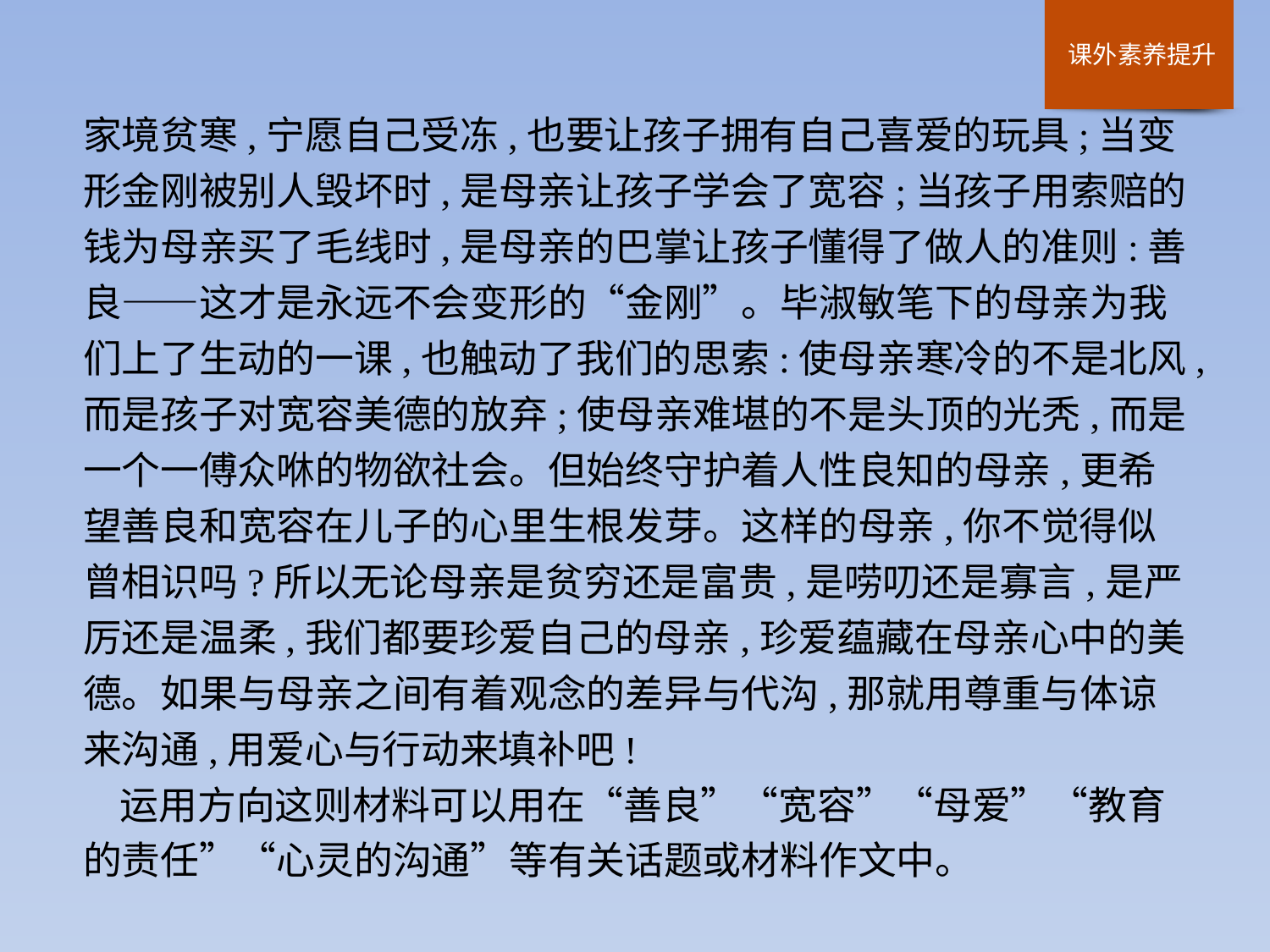

家境贫寒,宁愿自己受冻,也要让孩子拥有自己喜爱的玩具;当变形金刚被别人毁坏时,是母亲让孩子学会了宽容;当孩子用索赔的钱为母亲买了毛线时,是母亲的巴掌让孩子懂得了做人的准则:善良——这才是永远不会变形的“金刚”。毕淑敏笔下的母亲为我们上了生动的一课,也触动了我们的思索:使母亲寒冷的不是北风,而是孩子对宽容美德的放弃;使母亲难堪的不是头顶的光秃,而是一个一傅众咻的物欲社会。但始终守护着人性良知的母亲,更希望善良和宽容在儿子的心里生根发芽。这样的母亲,你不觉得似曾相识吗?所以无论母亲是贫穷还是富贵,是唠叨还是寡言,是严厉还是温柔,我们都要珍爱自己的母亲,珍爱蕴藏在母亲心中的美德。如果与母亲之间有着观念的差异与代沟,那就用尊重与体谅来沟通,用爱心与行动来填补吧!
运用方向这则材料可以用在“善良”“宽容”“母爱”“教育的责任”“心灵的沟通”等有关话题或材料作文中。